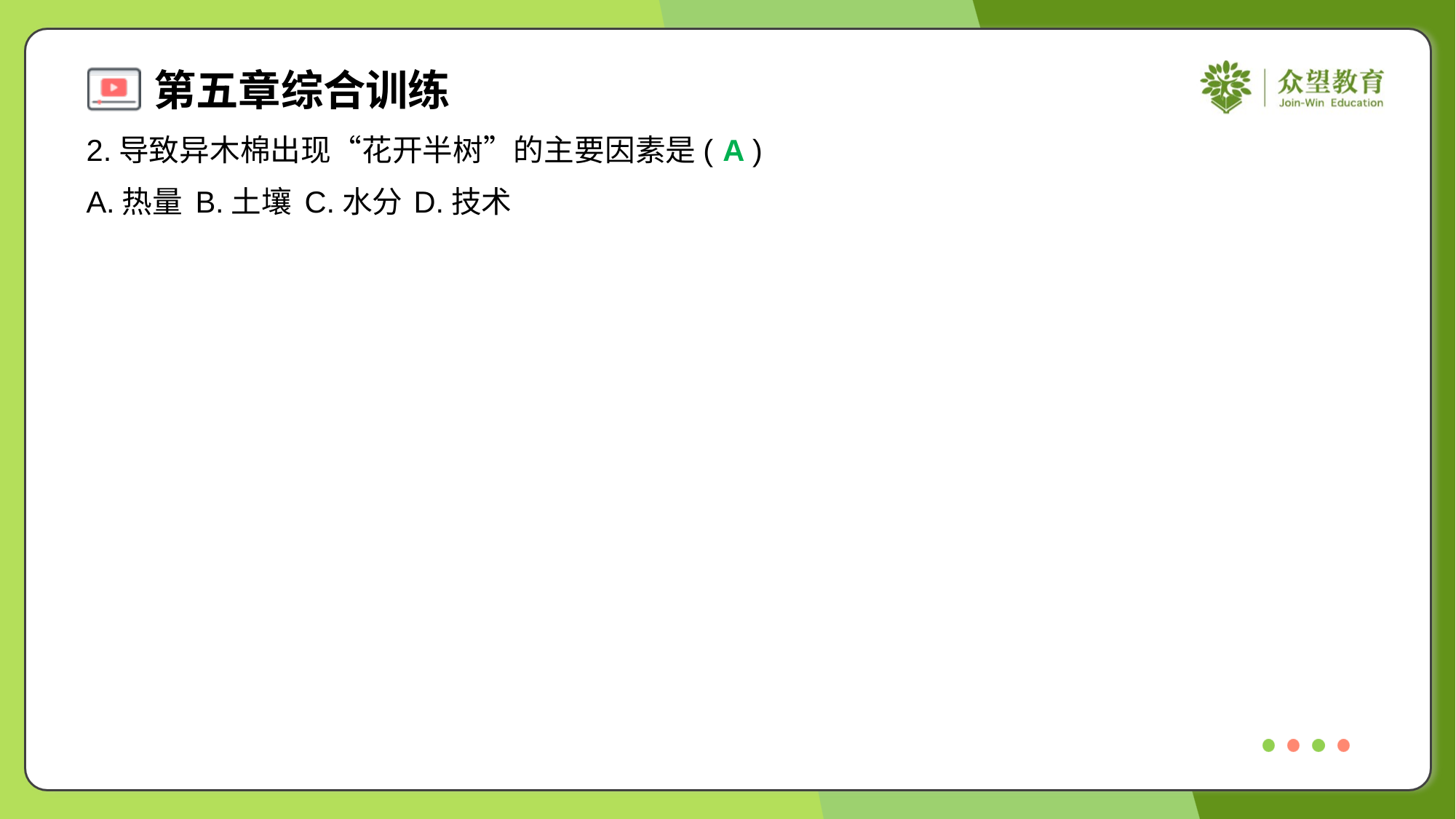

2.导致异木棉出现“花开半树”的主要因素是(     )
A
A.热量	B.土壤	C.水分	D.技术